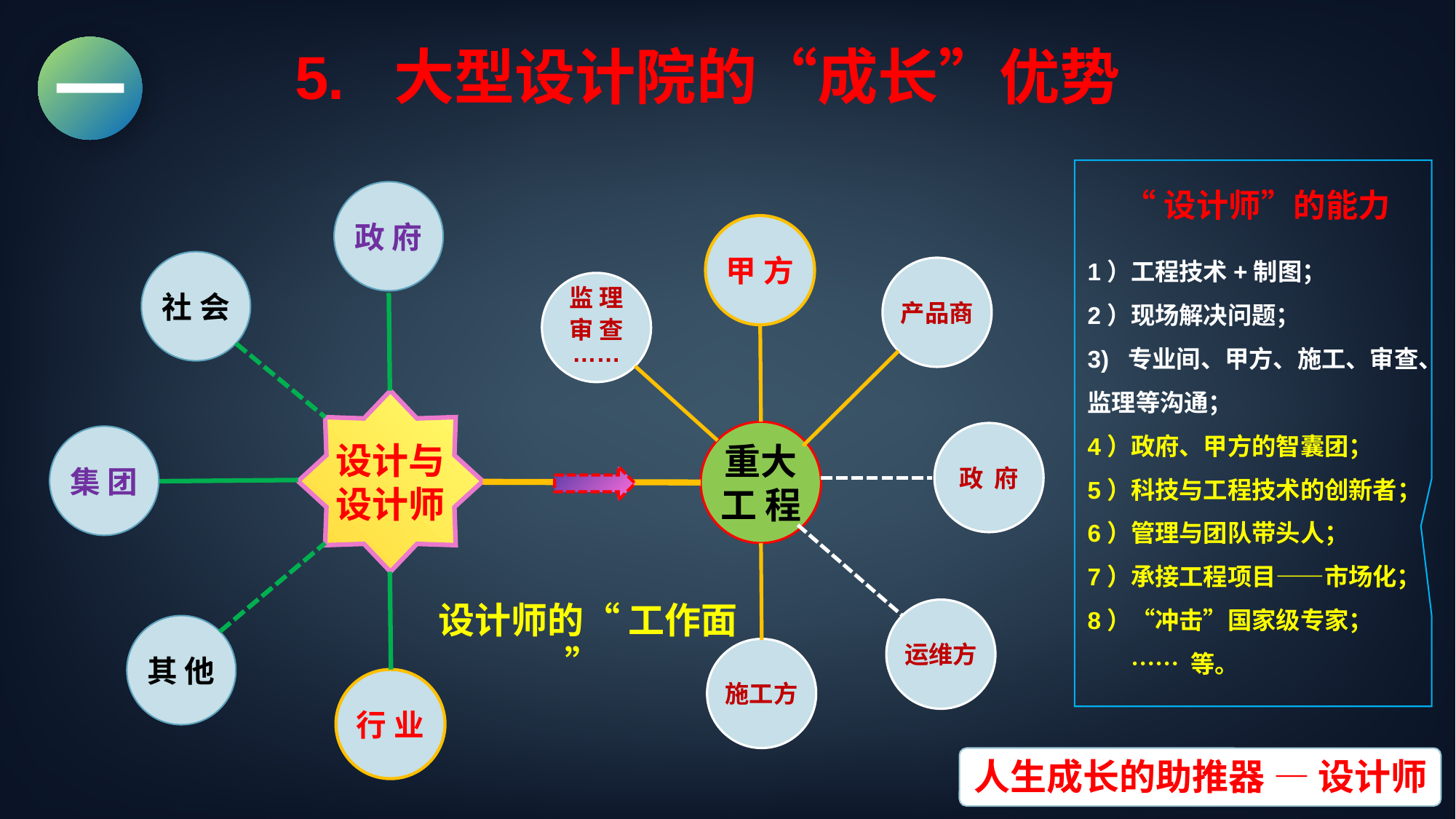

5.  大型设计院的“成长”优势

一
“设计师”的能力
1）工程技术+制图；
2）现场解决问题；
3)  专业间、甲方、施工、审查、监理等沟通；
4）政府、甲方的智囊团；
5）科技与工程技术的创新者；
6）管理与团队带头人；
7）承接工程项目——市场化；
8）“冲击”国家级专家；
        …… 等。
政 府
甲 方
社 会
产品商
监 理
审 查
……
设计与
设计师
重大工 程
政  府
集 团

其 他
 设计师的“ 工作面 ”
运维方
施工方
行 业
人生成长的助推器 — 设计师